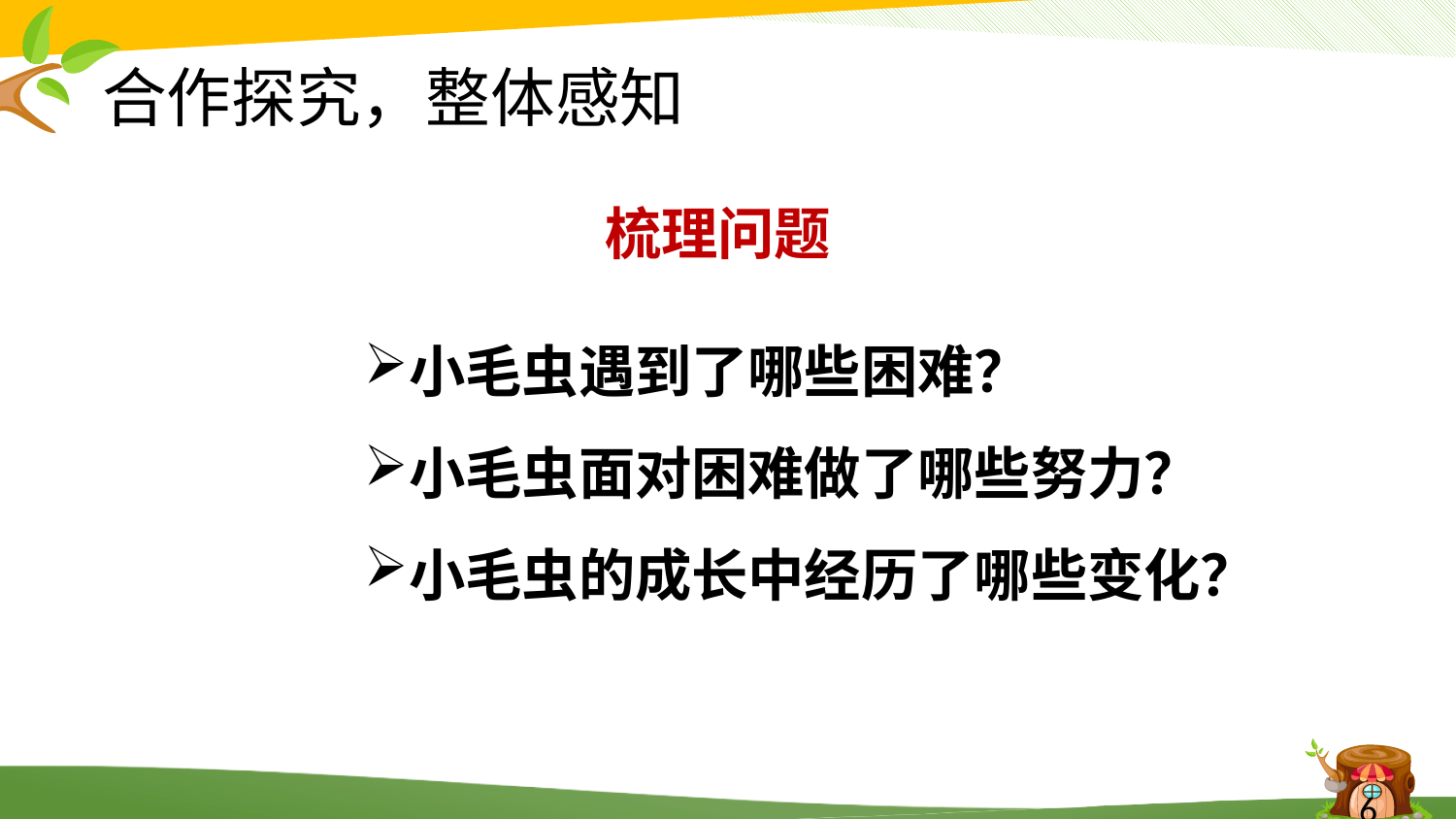

# 合作探究，整体感知
梳理问题
小毛虫遇到了哪些困难？
小毛虫面对困难做了哪些努力？
小毛虫的成长中经历了哪些变化？